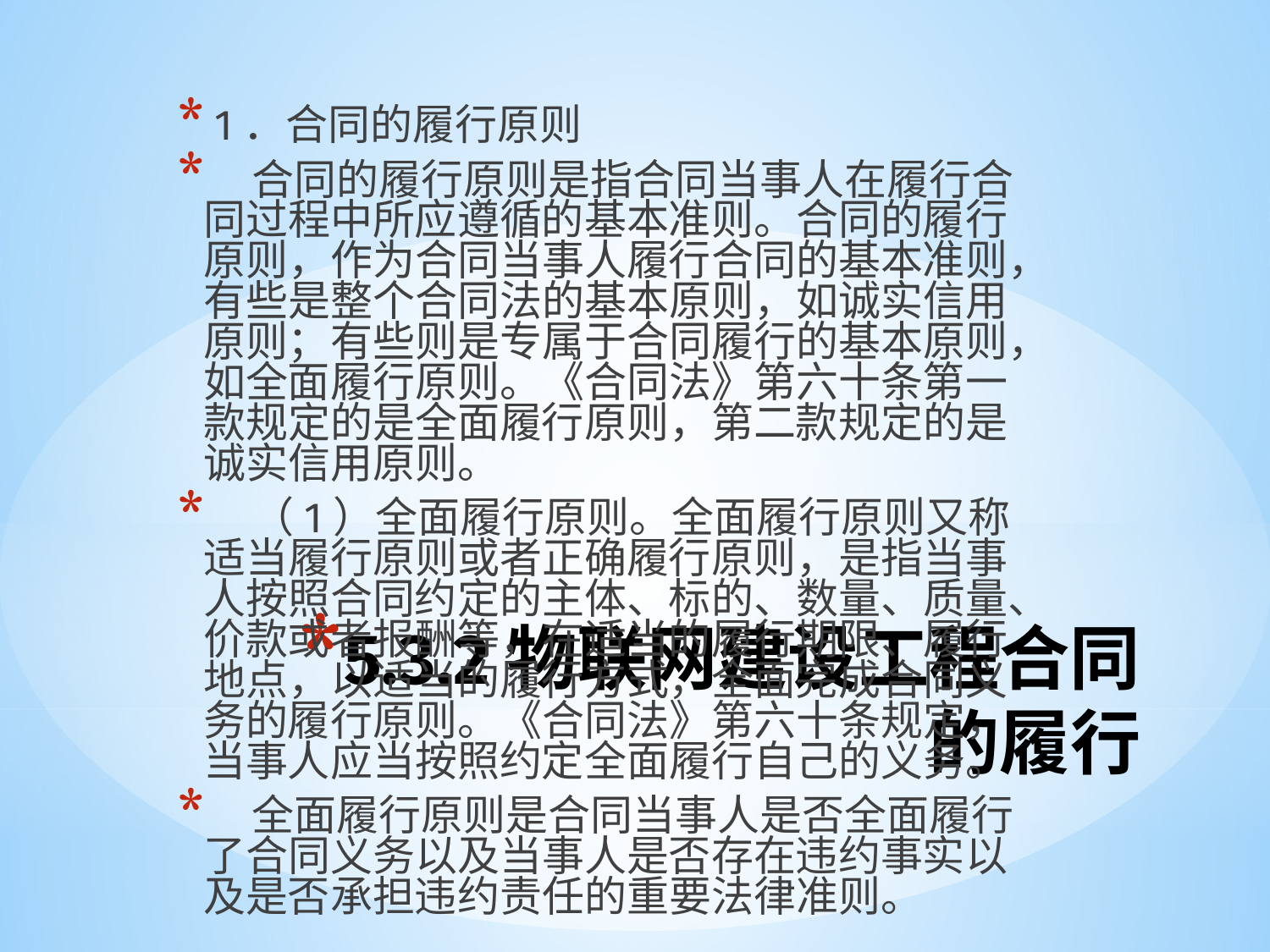

1．合同的履行原则
    合同的履行原则是指合同当事人在履行合同过程中所应遵循的基本准则。合同的履行原则，作为合同当事人履行合同的基本准则，有些是整个合同法的基本原则，如诚实信用原则；有些则是专属于合同履行的基本原则，如全面履行原则。《合同法》第六十条第一款规定的是全面履行原则，第二款规定的是诚实信用原则。
    （1）全面履行原则。全面履行原则又称适当履行原则或者正确履行原则，是指当事人按照合同约定的主体、标的、数量、质量、价款或者报酬等，在适当的履行期限、履行地点，以适当的履行方式，全面完成合同义务的履行原则。《合同法》第六十条规定，当事人应当按照约定全面履行自己的义务。
    全面履行原则是合同当事人是否全面履行了合同义务以及当事人是否存在违约事实以及是否承担违约责任的重要法律准则。
# 5.3.2物联网建设工程合同的履行